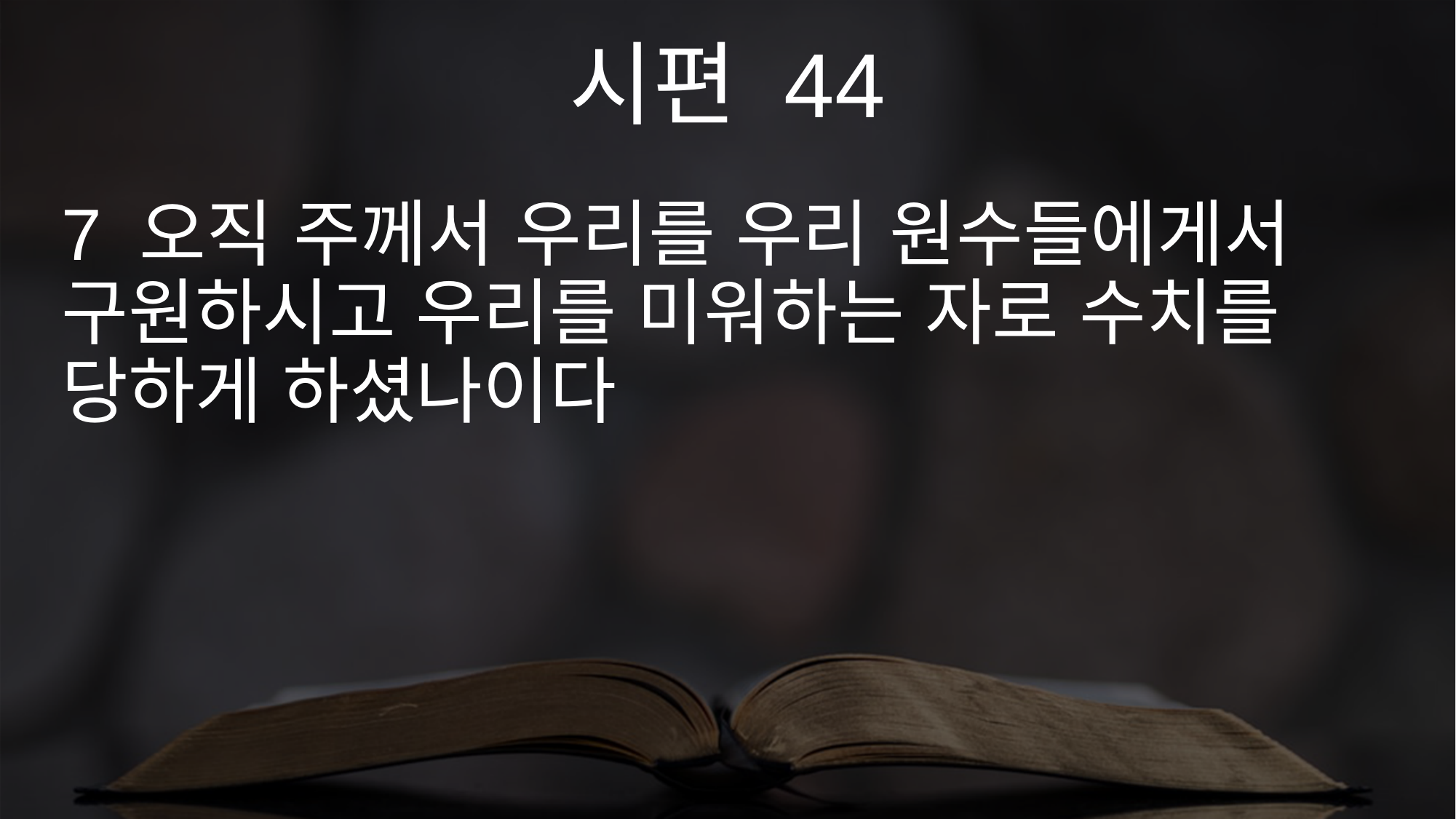

시편 44
7 오직 주께서 우리를 우리 원수들에게서 구원하시고 우리를 미워하는 자로 수치를 당하게 하셨나이다